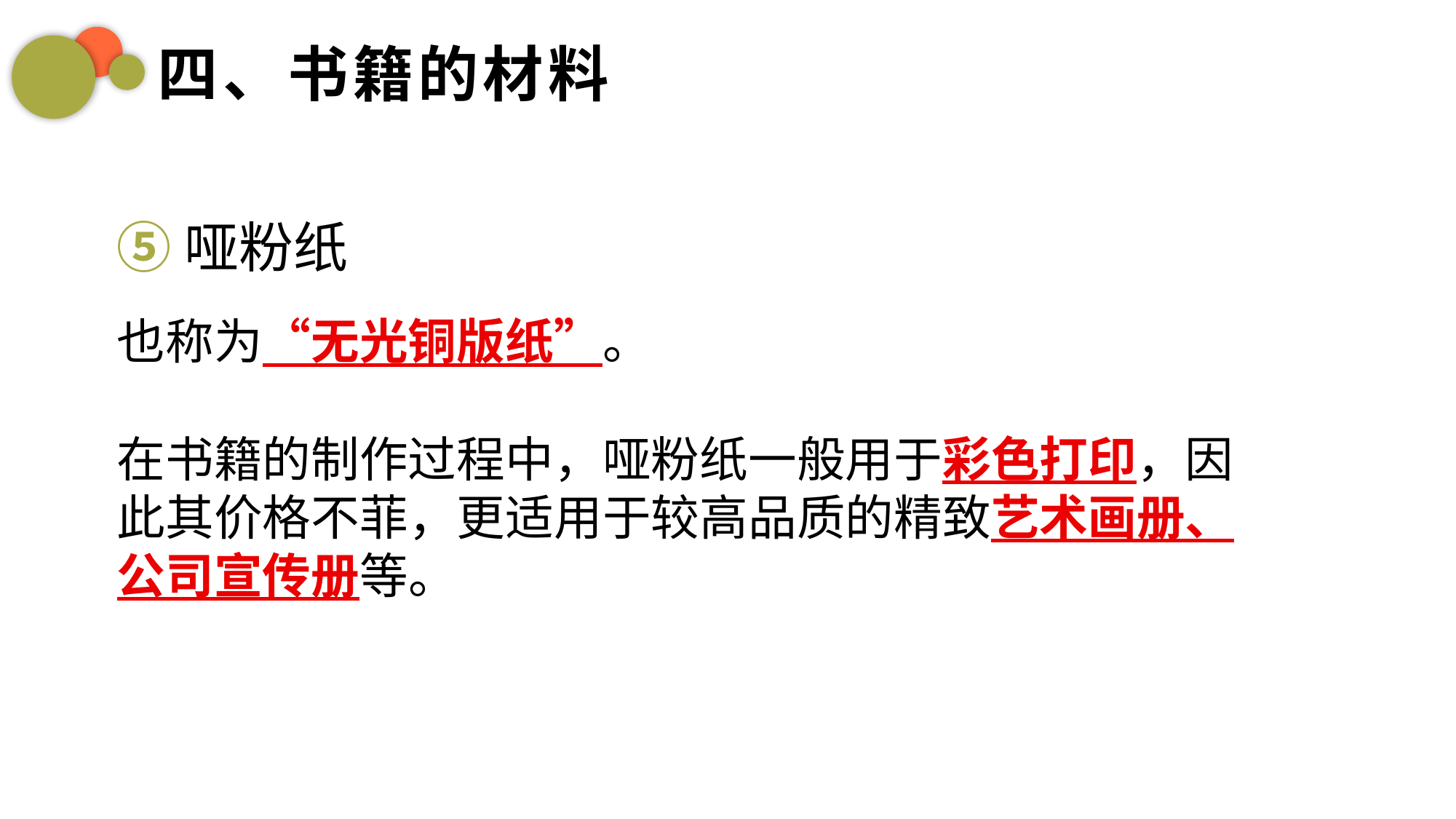

四、书籍的材料
⑤哑粉纸
也称为“无光铜版纸”。
在书籍的制作过程中，哑粉纸一般用于彩色打印，因此其价格不菲，更适用于较高品质的精致艺术画册、公司宣传册等。